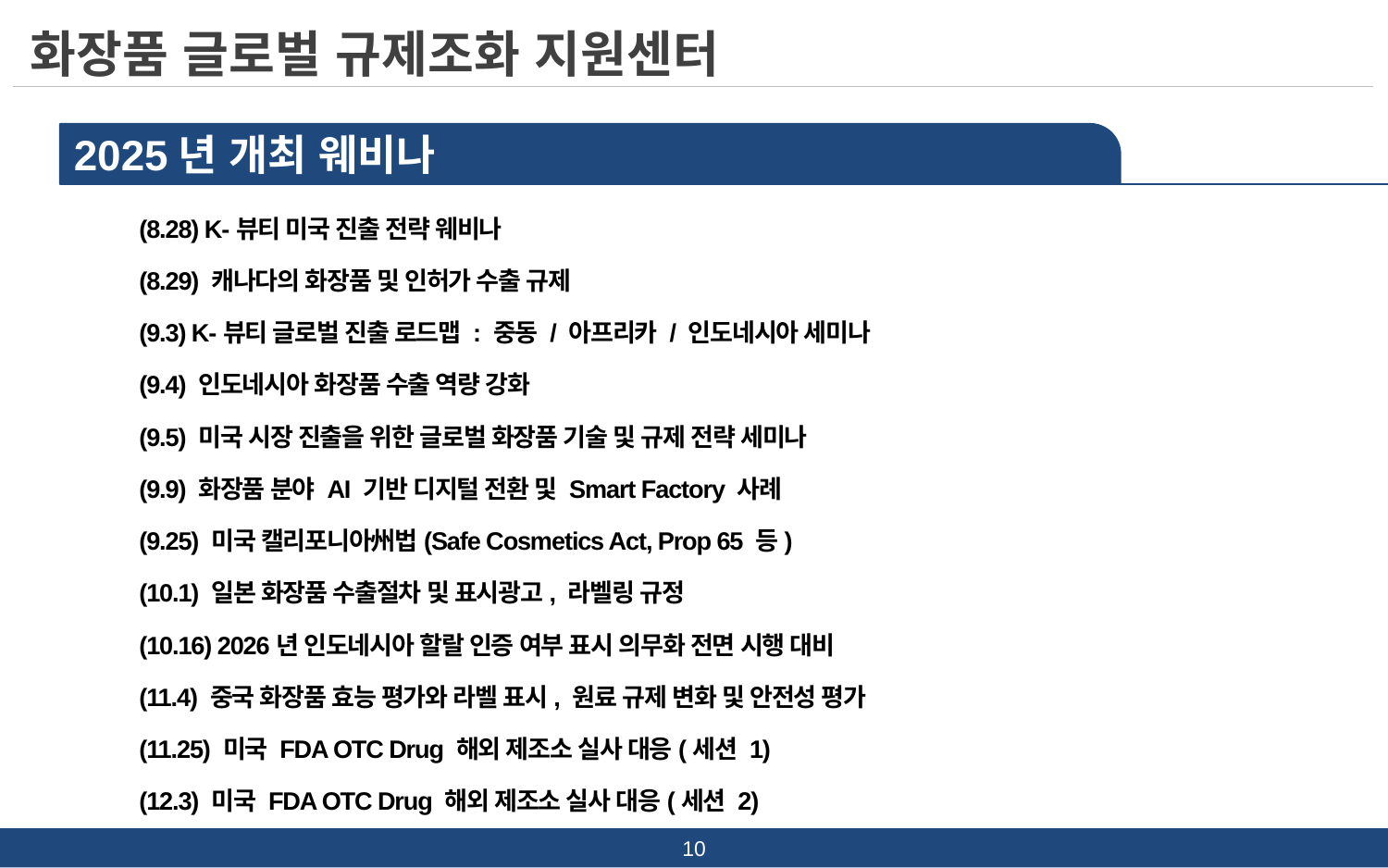

화장품 글로벌 규제조화 지원센터
2025년 개최 웨비나
(8.28) K-뷰티 미국 진출 전략 웨비나
(8.29) 캐나다의 화장품 및 인허가 수출 규제
(9.3) K-뷰티 글로벌 진출 로드맵 : 중동 / 아프리카 / 인도네시아 세미나
(9.4) 인도네시아 화장품 수출 역량 강화
(9.5) 미국 시장 진출을 위한 글로벌 화장품 기술 및 규제 전략 세미나
(9.9) 화장품 분야 AI 기반 디지털 전환 및 Smart Factory 사례
(9.25) 미국 캘리포니아州법(Safe Cosmetics Act, Prop 65 등)
(10.1) 일본 화장품 수출절차 및 표시광고, 라벨링 규정
(10.16) 2026년 인도네시아 할랄 인증 여부 표시 의무화 전면 시행 대비
(11.4) 중국 화장품 효능 평가와 라벨 표시, 원료 규제 변화 및 안전성 평가
(11.25) 미국 FDA OTC Drug 해외 제조소 실사 대응(세션 1)
(12.3) 미국 FDA OTC Drug 해외 제조소 실사 대응(세션 2)
10